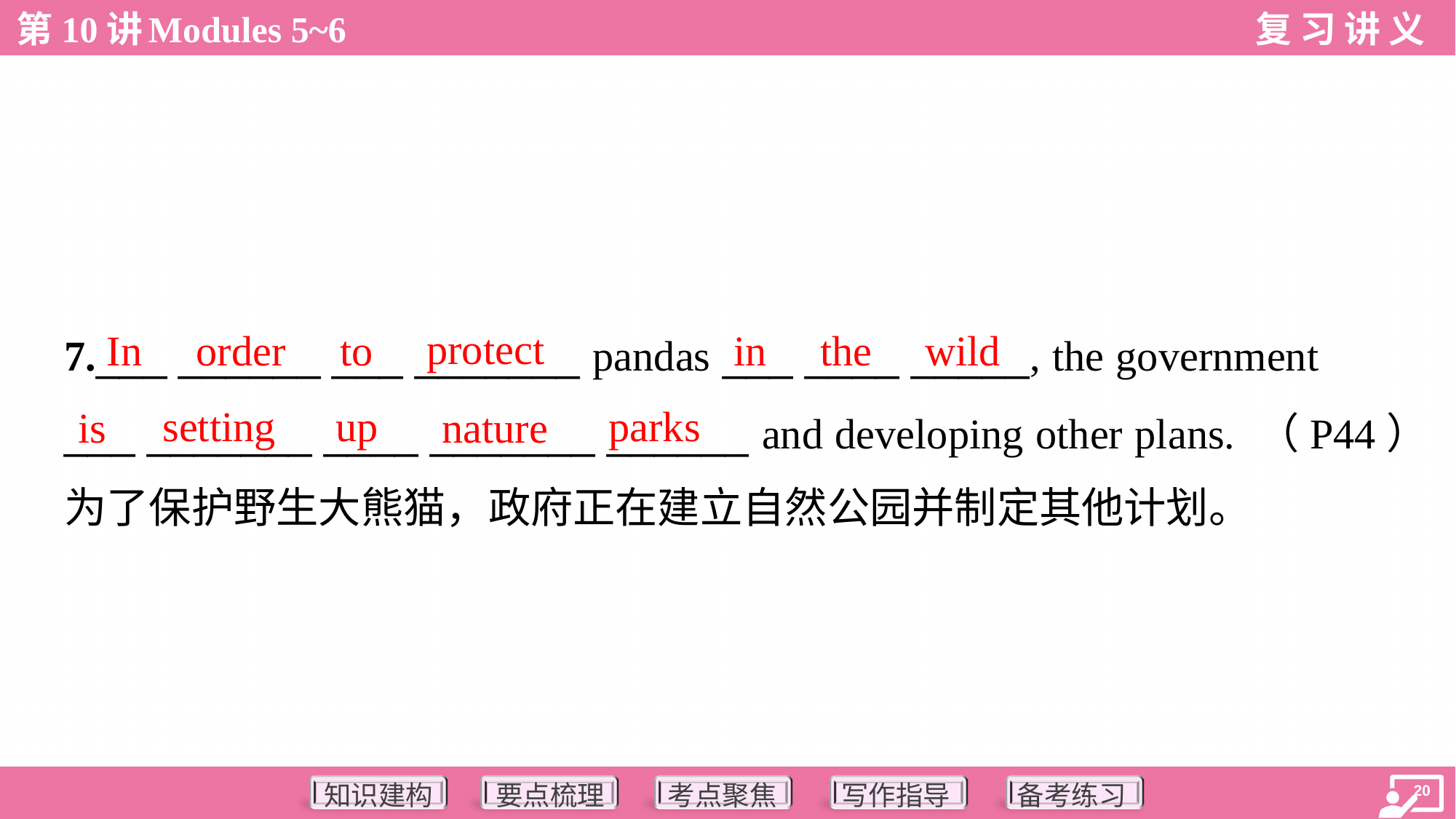

protect
In
order
to
in
the
wild
7.___ ______ ___ _______ pandas ___ ____ _____, the government
___ _______ ____ _______ ______ and developing other plans. （P44）
为了保护野生大熊猫，政府正在建立自然公园并制定其他计划。
setting
up
parks
is
nature